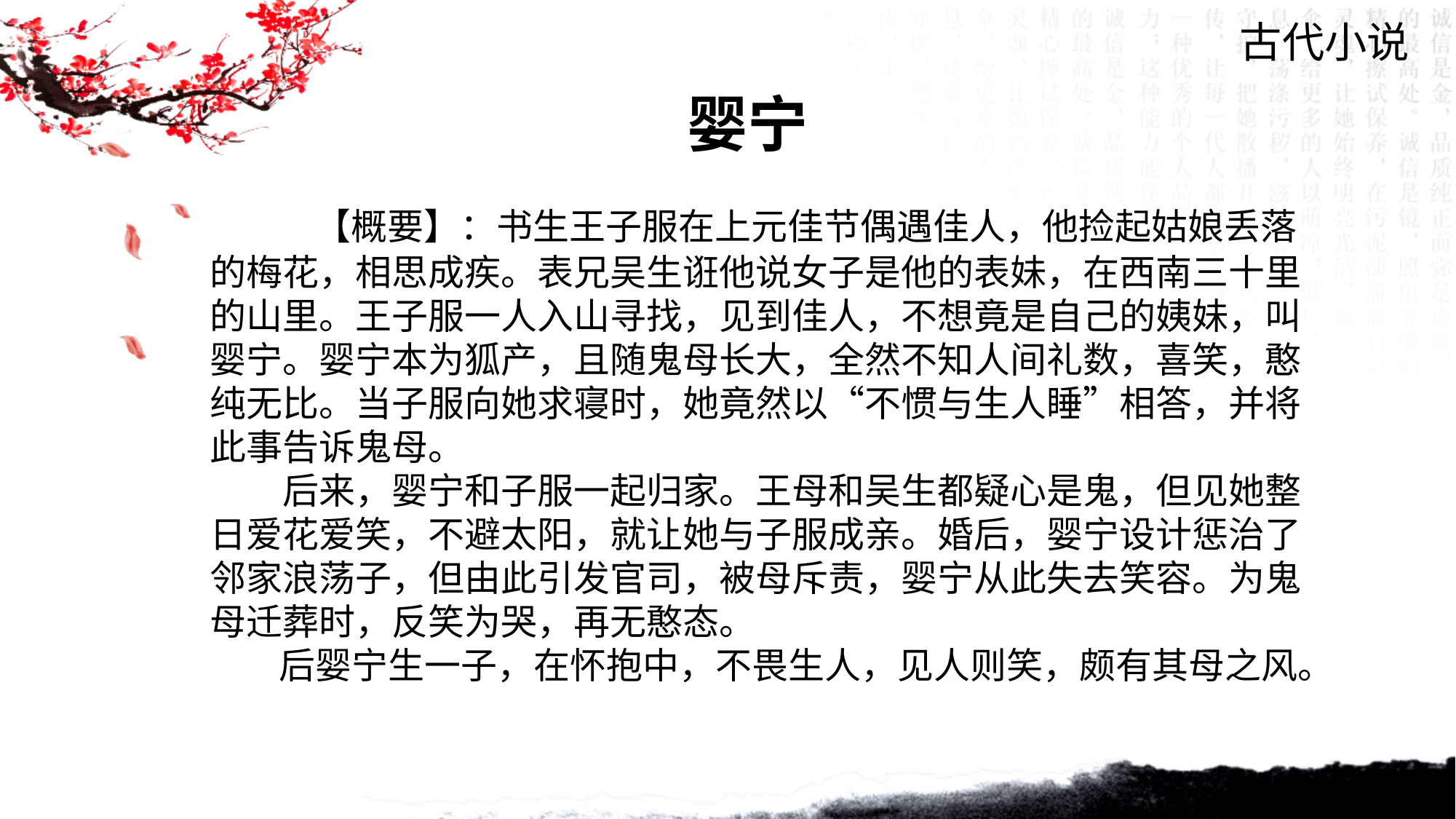

古代小说
婴宁
          【概要】：书生王子服在上元佳节偶遇佳人，他捡起姑娘丢落的梅花，相思成疾。表兄吴生诳他说女子是他的表妹，在西南三十里的山里。王子服一人入山寻找，见到佳人，不想竟是自己的姨妹，叫婴宁。婴宁本为狐产，且随鬼母长大，全然不知人间礼数，喜笑，憨纯无比。当子服向她求寝时，她竟然以“不惯与生人睡”相答，并将此事告诉鬼母。
　　后来，婴宁和子服一起归家。王母和吴生都疑心是鬼，但见她整日爱花爱笑，不避太阳，就让她与子服成亲。婚后，婴宁设计惩治了邻家浪荡子，但由此引发官司，被母斥责，婴宁从此失去笑容。为鬼母迁葬时，反笑为哭，再无憨态。
　    后婴宁生一子，在怀抱中，不畏生人，见人则笑，颇有其母之风。